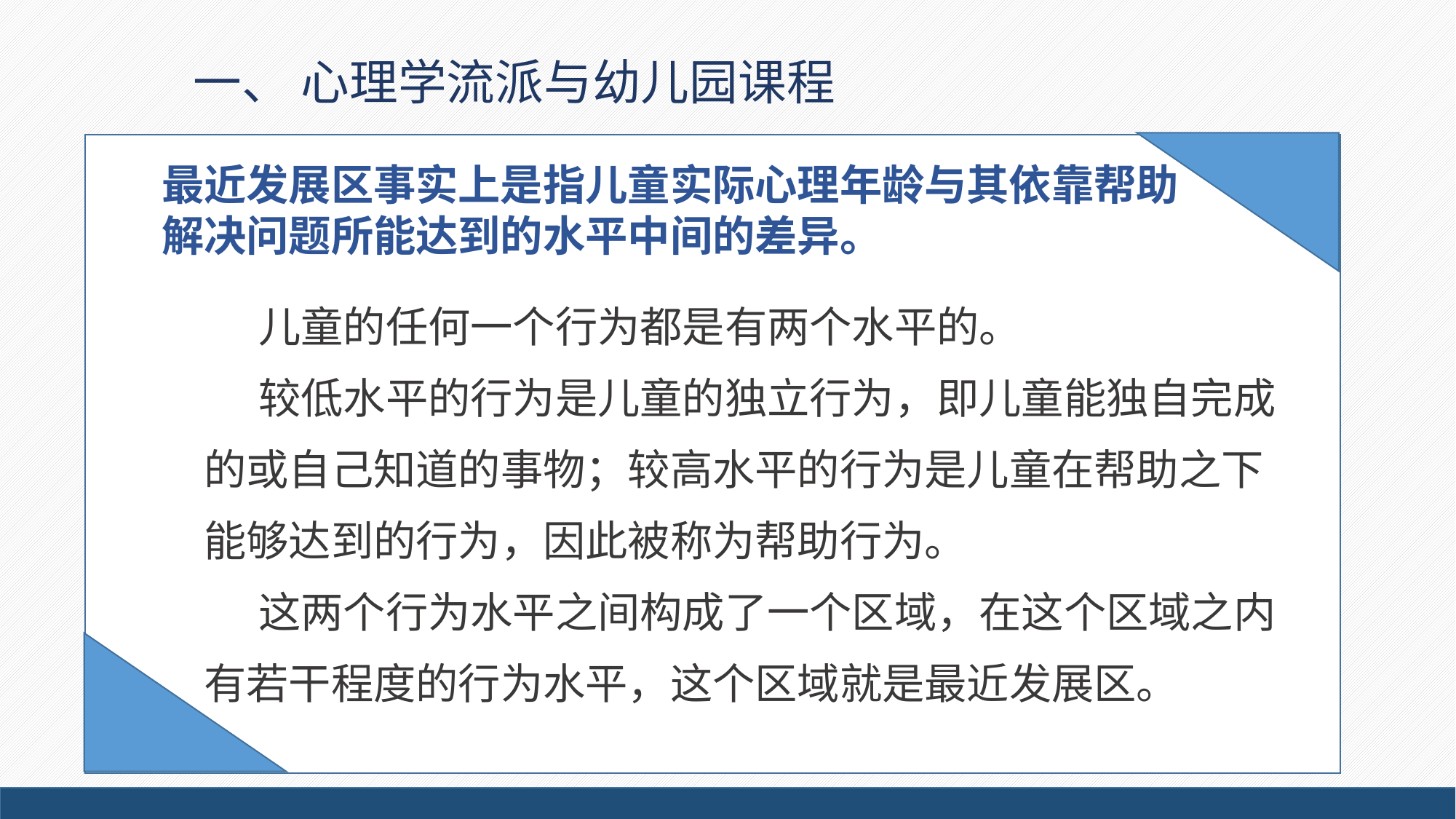

# 一、 心理学流派与幼儿园课程

最近发展区事实上是指儿童实际心理年龄与其依靠帮助解决问题所能达到的水平中间的差异。
儿童的任何一个行为都是有两个水平的。
较低水平的行为是儿童的独立行为，即儿童能独自完成的或自己知道的事物；较高水平的行为是儿童在帮助之下能够达到的行为，因此被称为帮助行为。
这两个行为水平之间构成了一个区域，在这个区域之内有若干程度的行为水平，这个区域就是最近发展区。